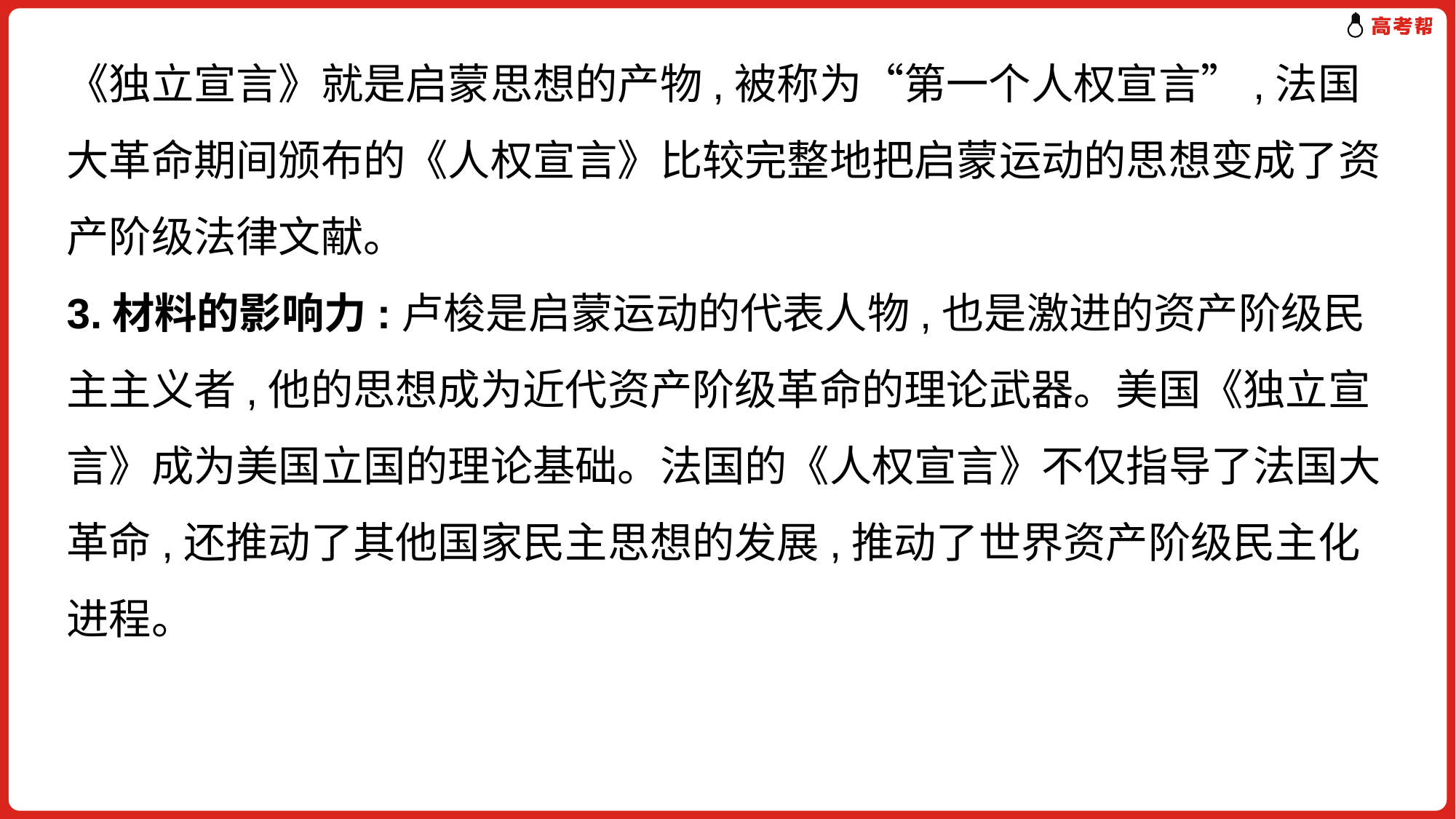

《独立宣言》就是启蒙思想的产物,被称为“第一个人权宣言”,法国大革命期间颁布的《人权宣言》比较完整地把启蒙运动的思想变成了资产阶级法律文献。
3.材料的影响力:卢梭是启蒙运动的代表人物,也是激进的资产阶级民主主义者,他的思想成为近代资产阶级革命的理论武器。美国《独立宣言》成为美国立国的理论基础。法国的《人权宣言》不仅指导了法国大革命,还推动了其他国家民主思想的发展,推动了世界资产阶级民主化进程。